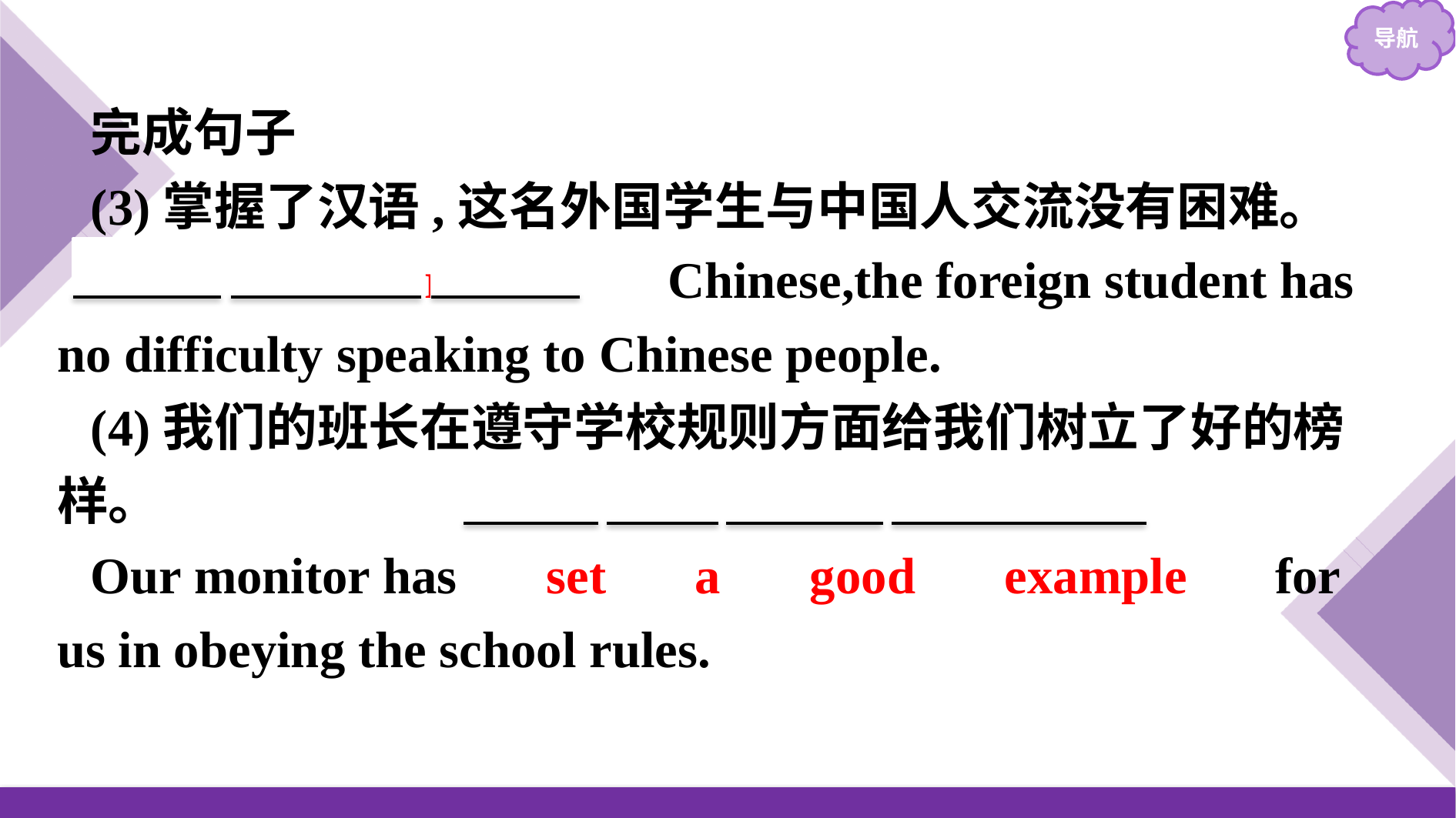

完成句子
(3)掌握了汉语,这名外国学生与中国人交流没有困难。
　In　 master　 of　 Chinese,the foreign student has no difficulty speaking to Chinese people.
(4)我们的班长在遵守学校规则方面给我们树立了好的榜样。
Our monitor has 　set　 a　 good　 example　 for us in obeying the school rules.